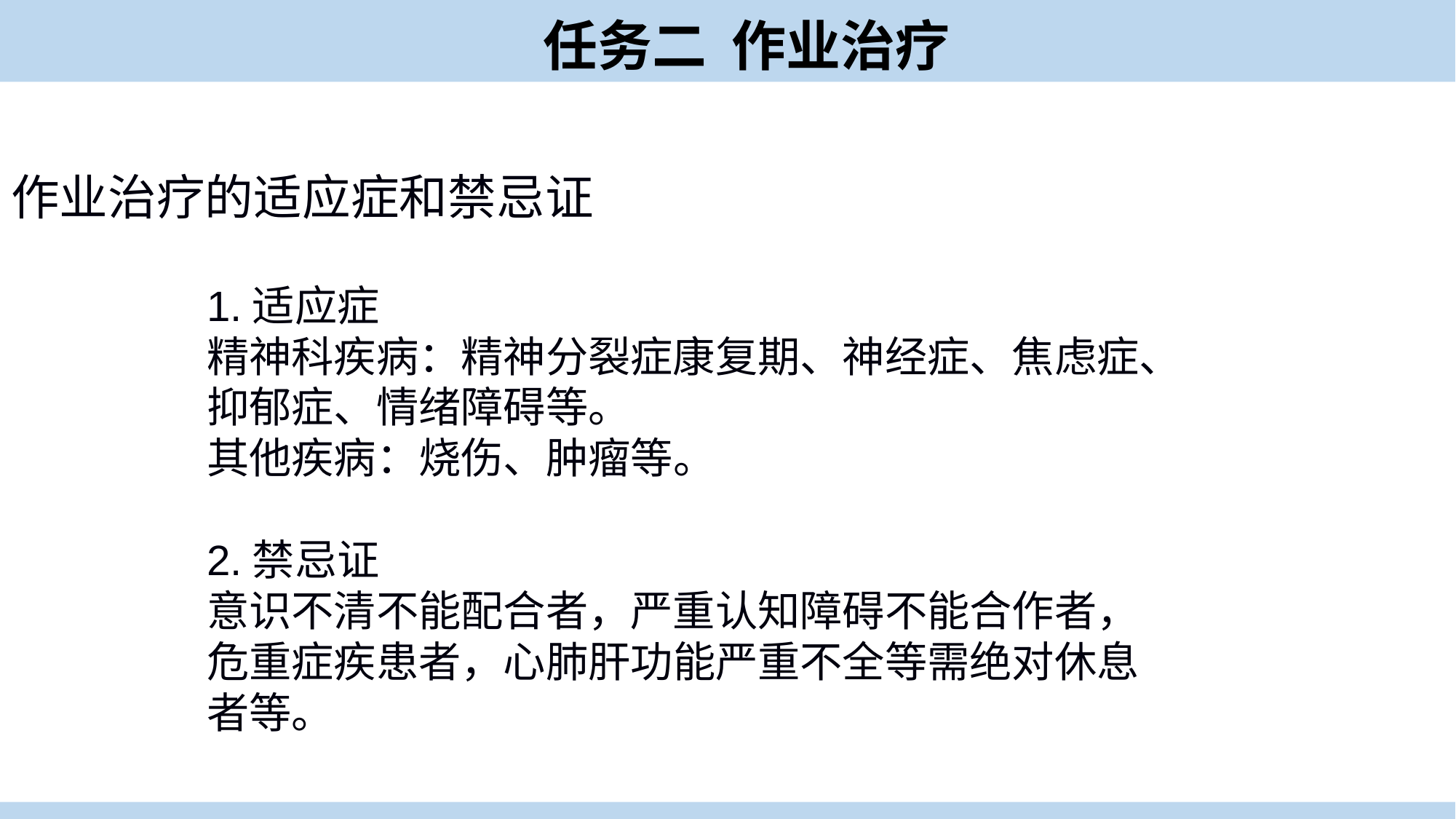

任务二  作业治疗
作业治疗的适应症和禁忌证
1.适应症
精神科疾病：精神分裂症康复期、神经症、焦虑症、抑郁症、情绪障碍等。
其他疾病：烧伤、肿瘤等。

2.禁忌证
意识不清不能配合者，严重认知障碍不能合作者，危重症疾患者，心肺肝功能严重不全等需绝对休息者等。